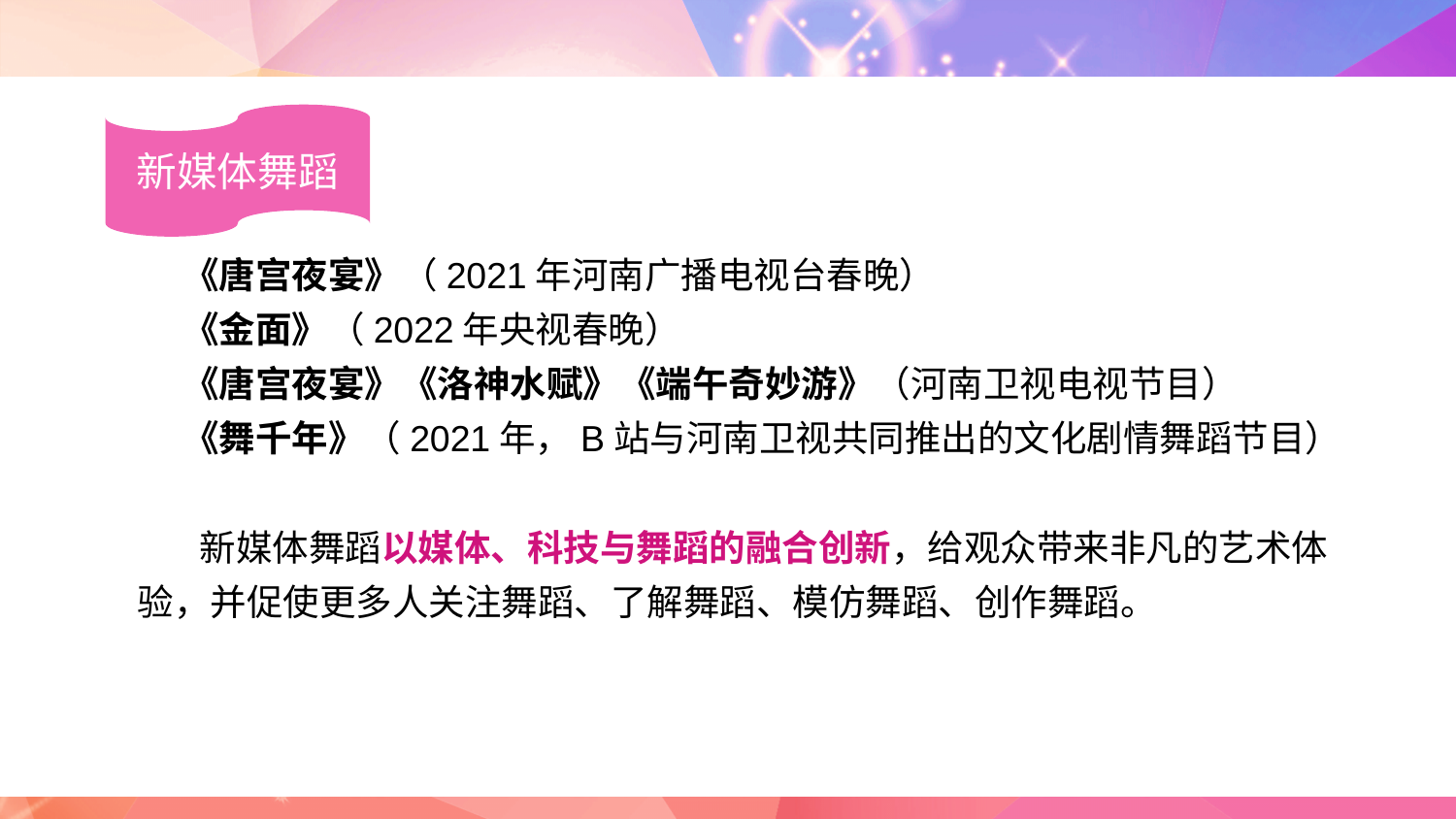

新媒体舞蹈

《唐宫夜宴》（2021年河南广播电视台春晚）
《金面》（2022年央视春晚）
《唐宫夜宴》《洛神水赋》《端午奇妙游》（河南卫视电视节目）
《舞千年》（2021年，B站与河南卫视共同推出的文化剧情舞蹈节目）

 新媒体舞蹈以媒体、科技与舞蹈的融合创新，给观众带来非凡的艺术体验，并促使更多人关注舞蹈、了解舞蹈、模仿舞蹈、创作舞蹈。